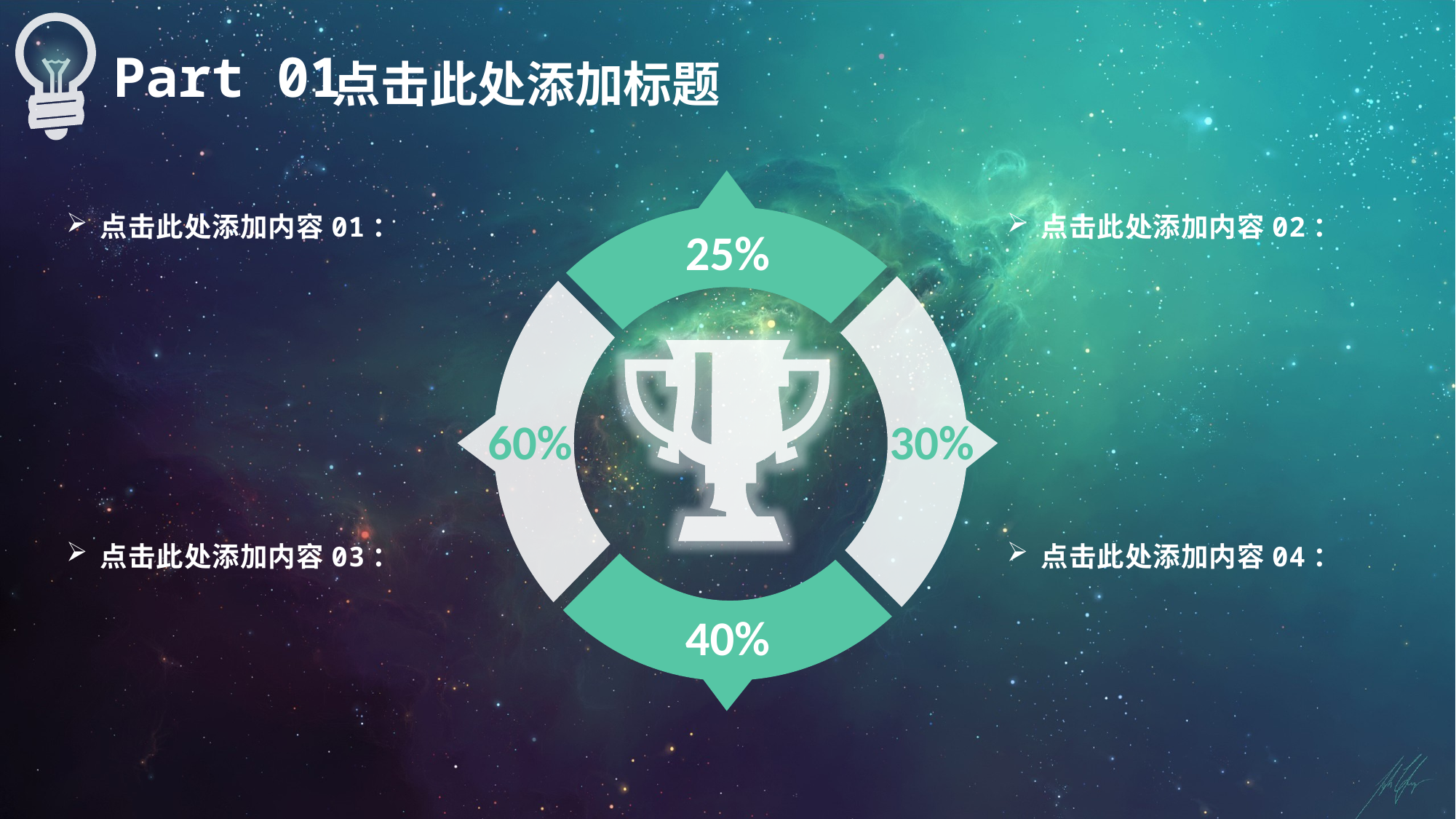

Part 01
点击此处添加标题

点击此处添加内容01：
点击此处添加内容02：
25%

60%
30%
点击此处添加内容03：
点击此处添加内容04：
40%